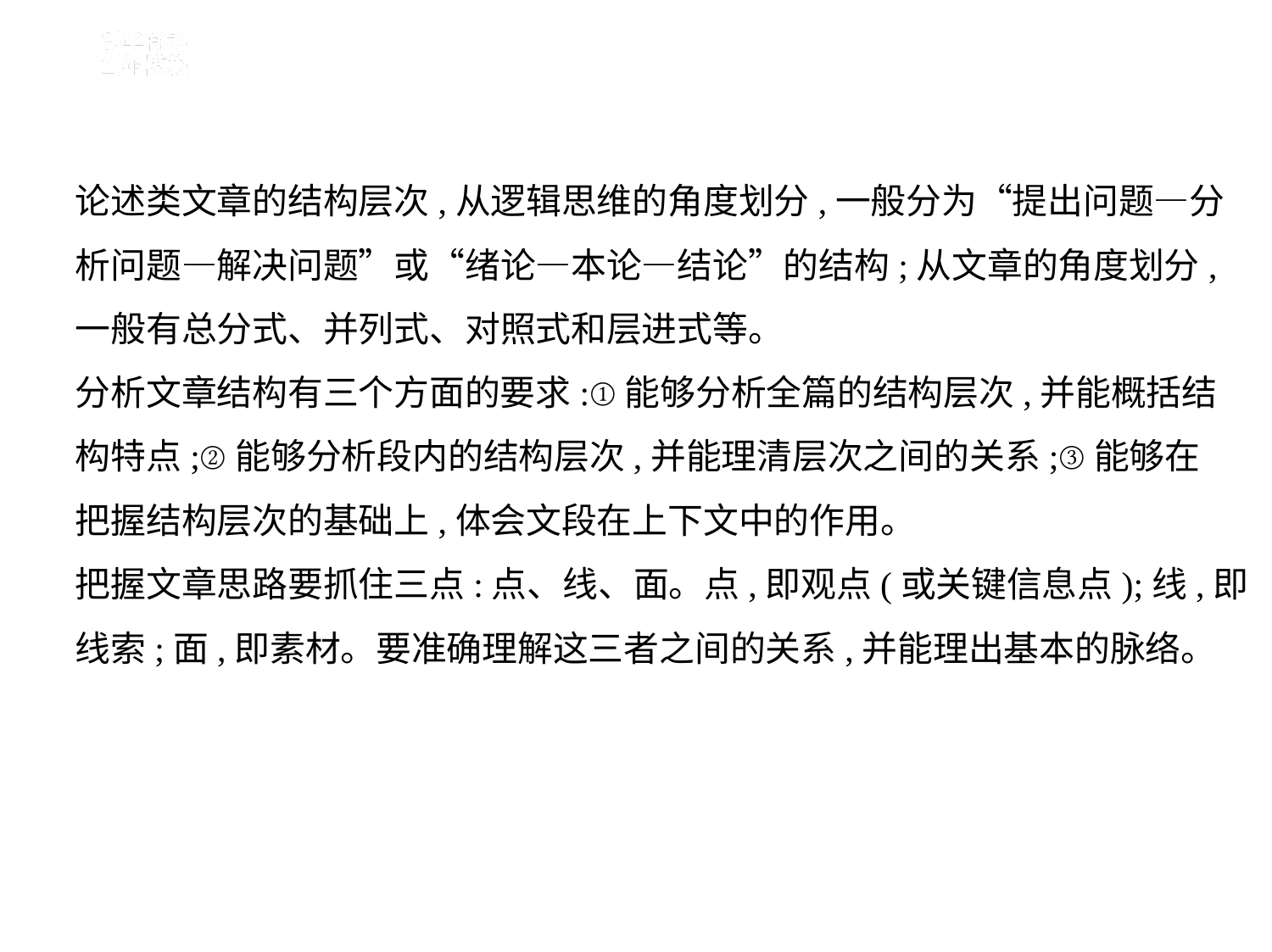

论述类文章的结构层次,从逻辑思维的角度划分,一般分为“提出问题—分
析问题—解决问题”或“绪论—本论—结论”的结构;从文章的角度划分,
一般有总分式、并列式、对照式和层进式等。
分析文章结构有三个方面的要求:①能够分析全篇的结构层次,并能概括结
构特点;②能够分析段内的结构层次,并能理清层次之间的关系;③能够在
把握结构层次的基础上,体会文段在上下文中的作用。
把握文章思路要抓住三点:点、线、面。点,即观点(或关键信息点);线,即
线索;面,即素材。要准确理解这三者之间的关系,并能理出基本的脉络。